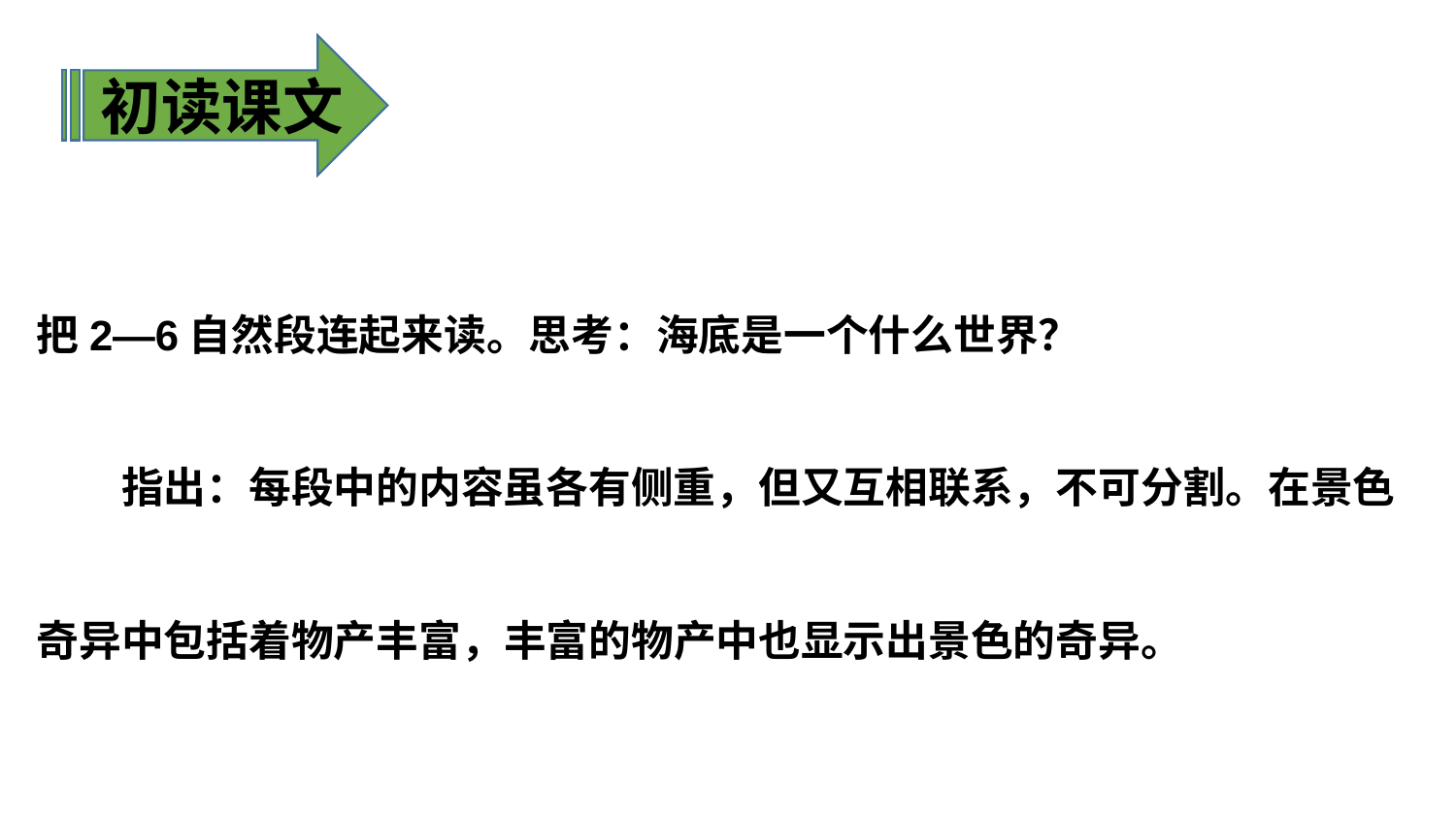

初读课文
把2—6自然段连起来读。思考：海底是一个什么世界？
　　指出：每段中的内容虽各有侧重，但又互相联系，不可分割。在景色奇异中包括着物产丰富，丰富的物产中也显示出景色的奇异。